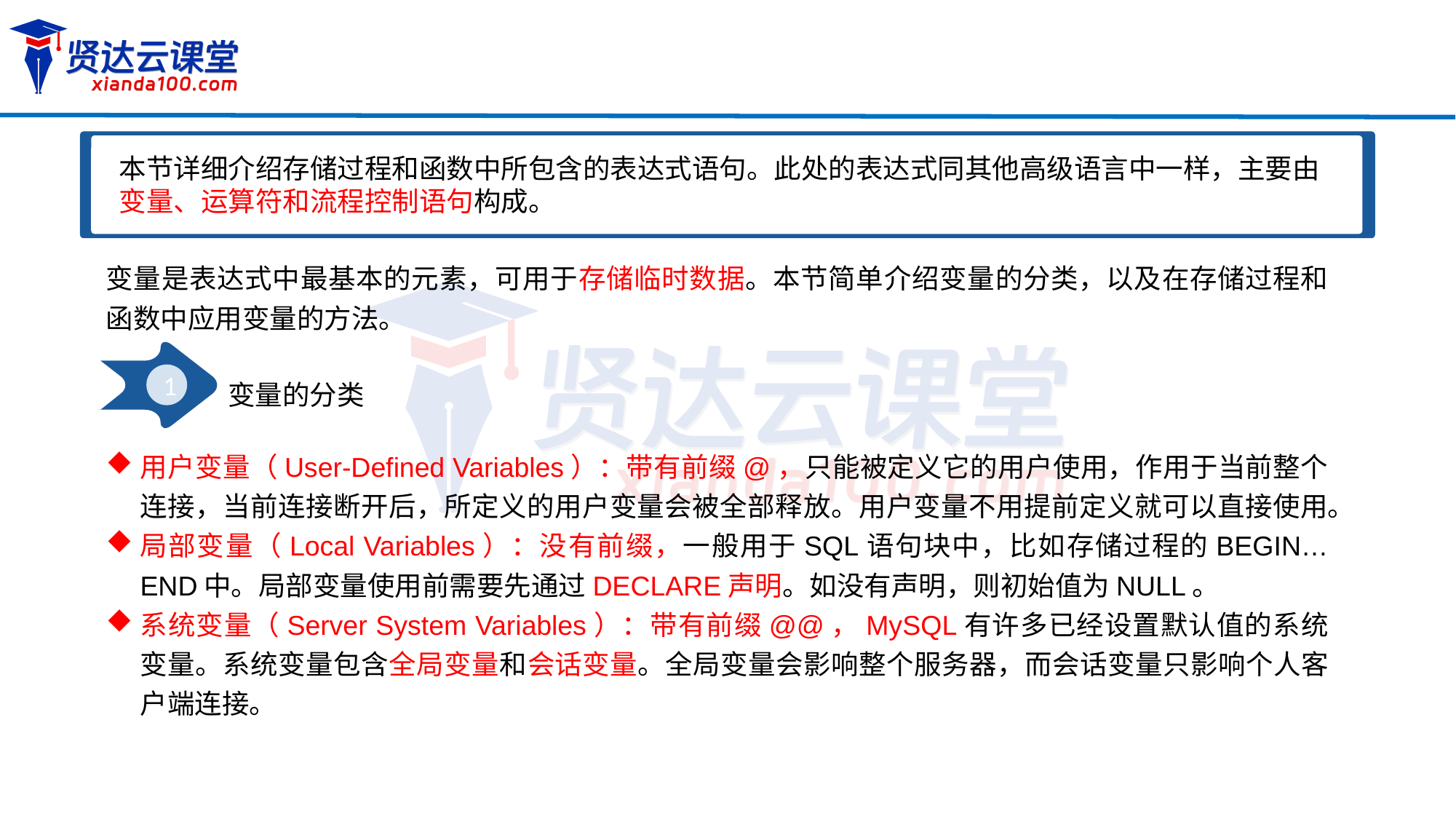

本节详细介绍存储过程和函数中所包含的表达式语句。此处的表达式同其他高级语言中一样，主要由变量、运算符和流程控制语句构成。
变量是表达式中最基本的元素，可用于存储临时数据。本节简单介绍变量的分类，以及在存储过程和函数中应用变量的方法。

1
变量的分类
用户变量（User-Defined Variables）：带有前缀@，只能被定义它的用户使用，作用于当前整个连接，当前连接断开后，所定义的用户变量会被全部释放。用户变量不用提前定义就可以直接使用。
局部变量（Local Variables）：没有前缀，一般用于SQL语句块中，比如存储过程的BEGIN…END中。局部变量使用前需要先通过DECLARE声明。如没有声明，则初始值为NULL。
系统变量（Server System Variables）：带有前缀@@，MySQL有许多已经设置默认值的系统变量。系统变量包含全局变量和会话变量。全局变量会影响整个服务器，而会话变量只影响个人客户端连接。